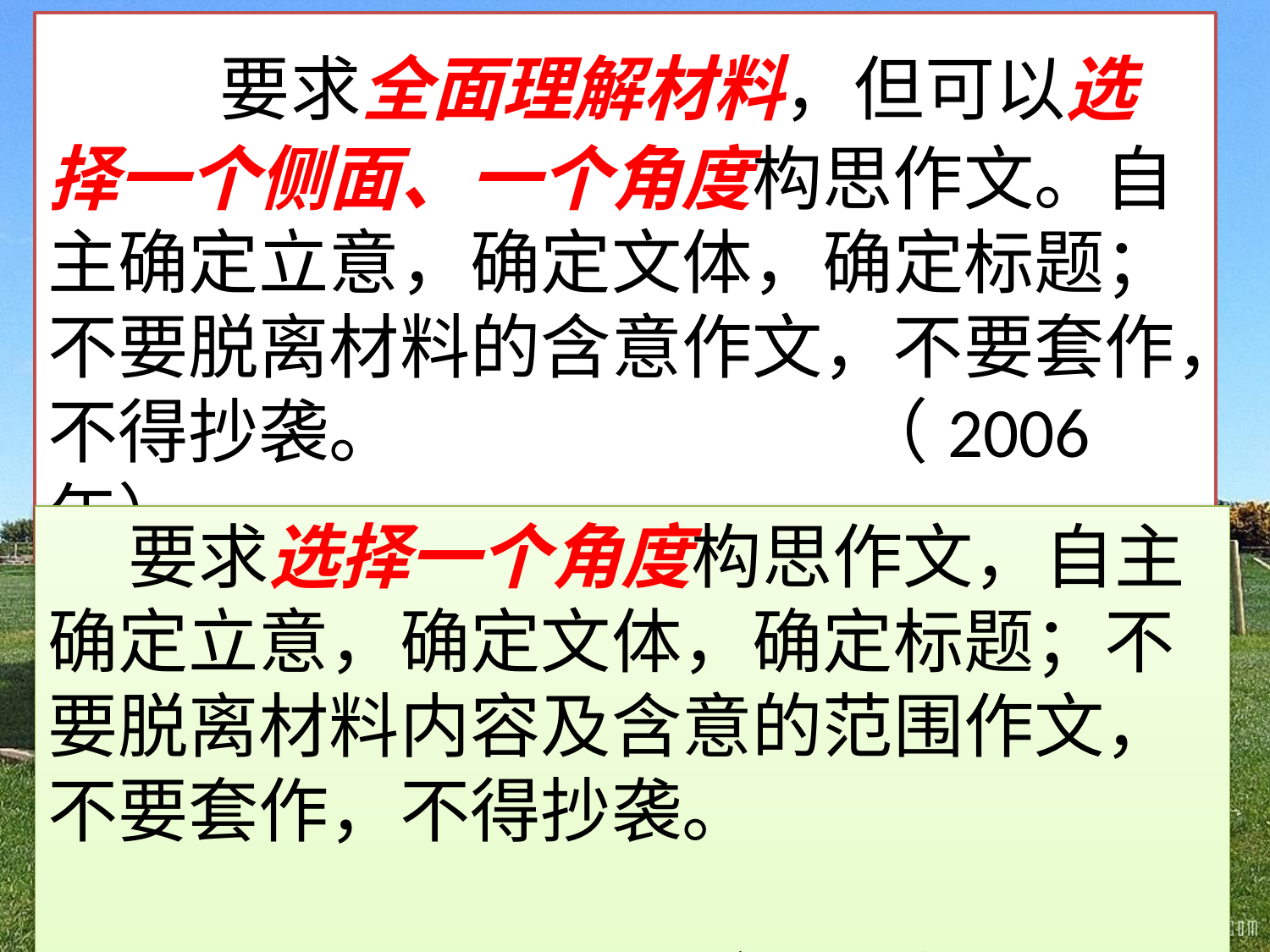

要求全面理解材料，但可以选择一个侧面、一个角度构思作文。自主确定立意，确定文体，确定标题；不要脱离材料的含意作文，不要套作，不得抄袭。                             （2006年）
    要求选择一个角度构思作文，自主确定立意，确定文体，确定标题；不要脱离材料内容及含意的范围作文，不要套作，不得抄袭。
                                       （2007年—2008年）